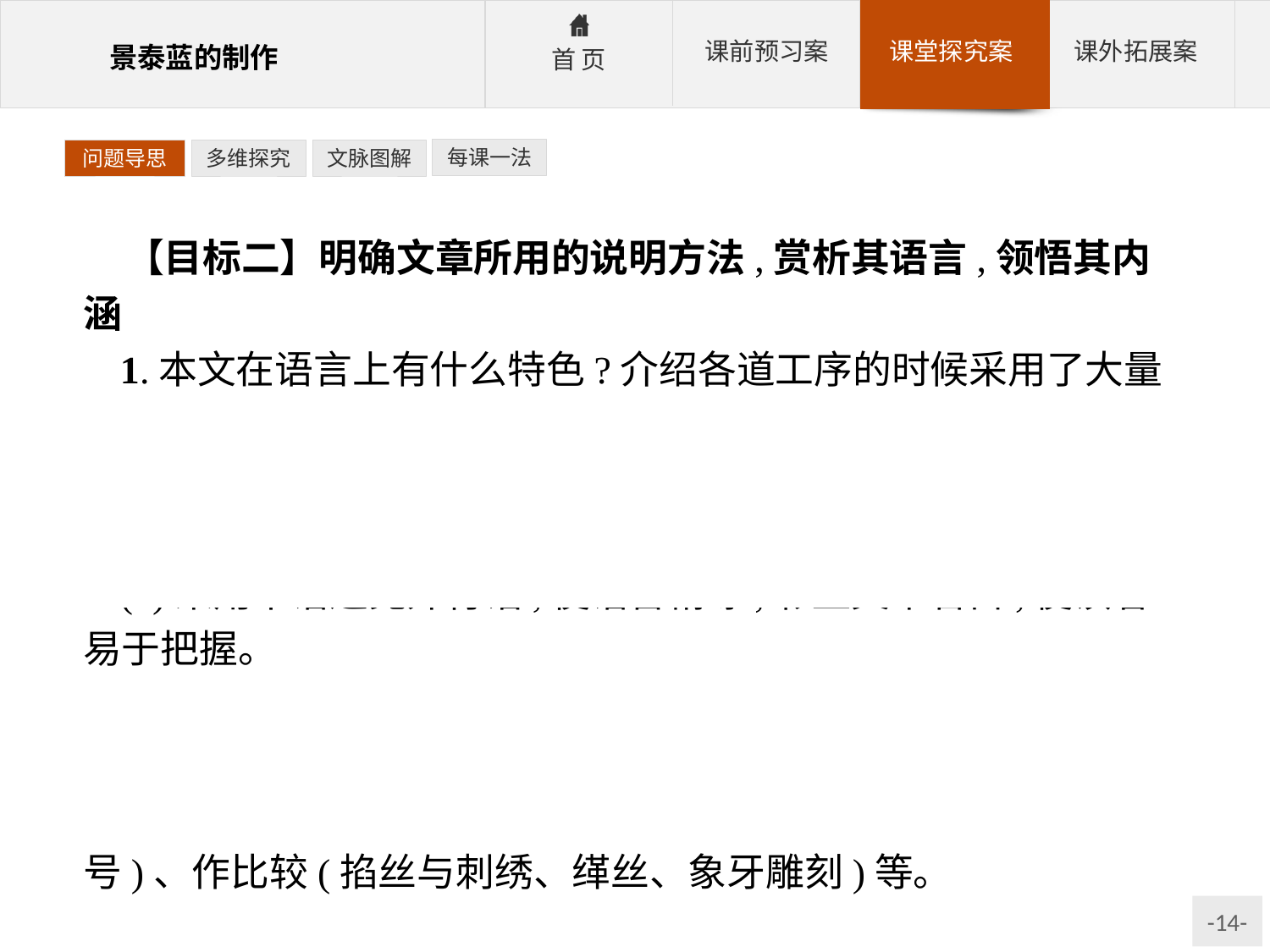

每课一法
问题导思
多维探究
文脉图解
【目标二】明确文章所用的说明方法,赏析其语言,领悟其内涵
1.本文在语言上有什么特色?介绍各道工序的时候采用了大量术语,有什么作用?
参考答案:(1)一是准确使用科学术语,二是遣词造句准确严谨,三是使用平实的口语。
(2)采用术语避免外行话,使语言精练,彰显文章名目,使读者易于把握。
2.本文主要运用了哪些说明方法?
参考答案:诠释(景泰蓝、点蓝等)、下定义(掐丝)、分类别(六道工序)、举例子(圆盘子、花瓶的胎)、打比方(叶子像括号)、作比较(掐丝与刺绣、缂丝、象牙雕刻)等。